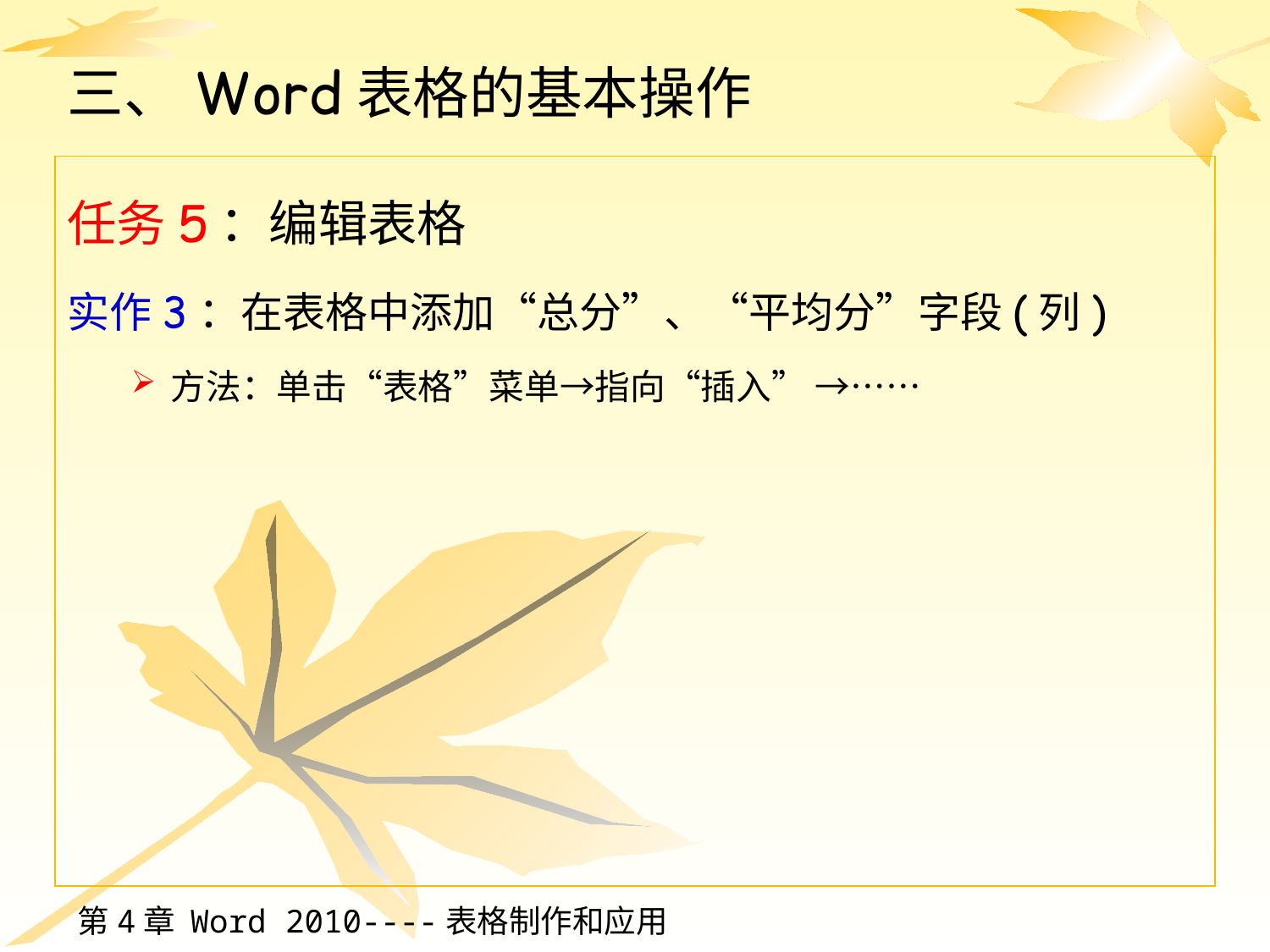

# 三、Word表格的基本操作
任务5：编辑表格
实作3：在表格中添加“总分”、“平均分”字段(列)
方法：单击“表格”菜单→指向“插入” →……